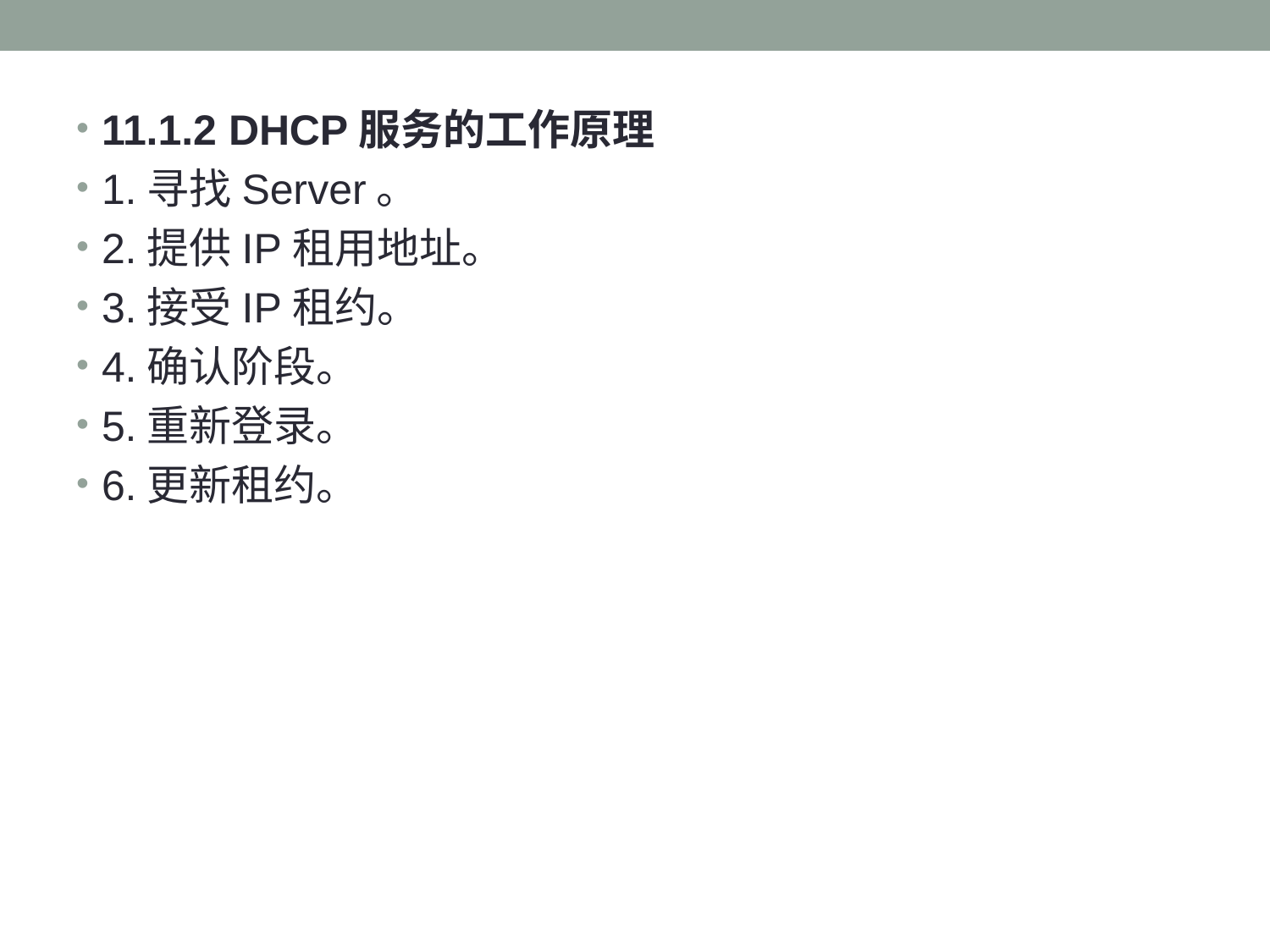

#
11.1.2 DHCP服务的工作原理
1.寻找Server。
2.提供IP租用地址。
3.接受IP租约。
4.确认阶段。
5.重新登录。
6.更新租约。